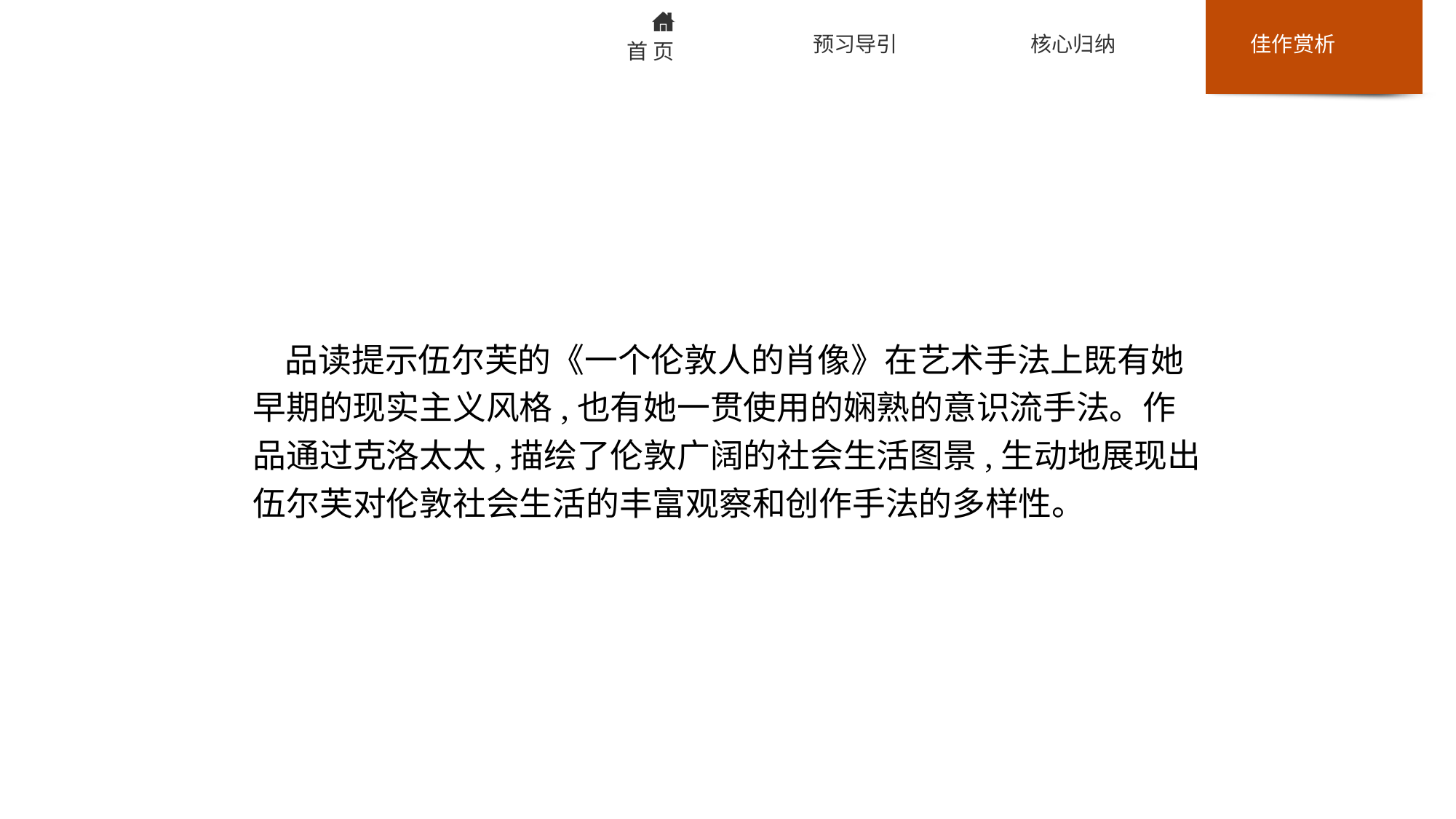

品读提示伍尔芙的《一个伦敦人的肖像》在艺术手法上既有她早期的现实主义风格,也有她一贯使用的娴熟的意识流手法。作品通过克洛太太,描绘了伦敦广阔的社会生活图景,生动地展现出伍尔芙对伦敦社会生活的丰富观察和创作手法的多样性。